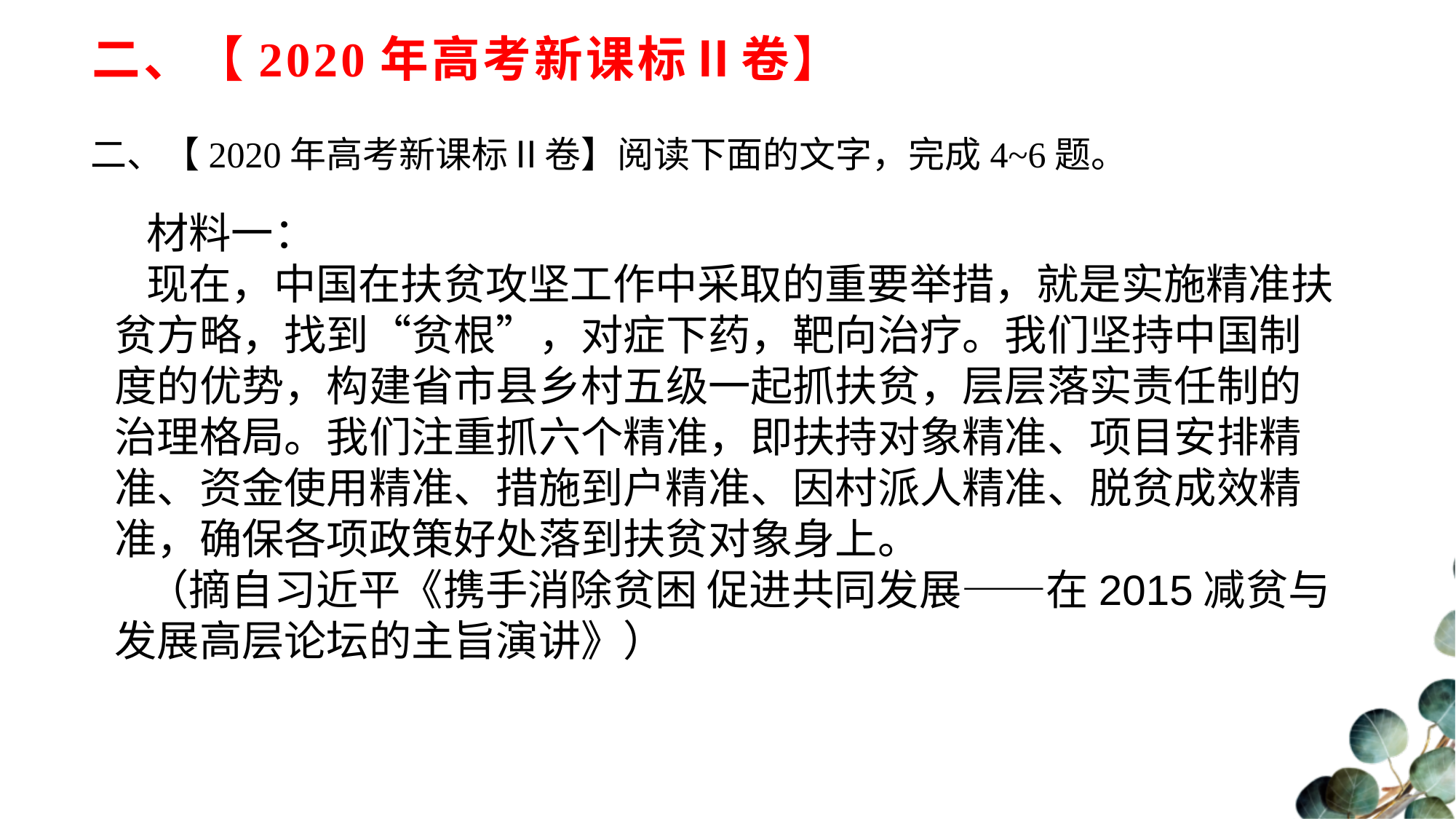

# 二、【2020年高考新课标Ⅱ卷】
二、【2020年高考新课标Ⅱ卷】阅读下面的文字，完成4~6题。
材料一：
现在，中国在扶贫攻坚工作中采取的重要举措，就是实施精准扶贫方略，找到“贫根”，对症下药，靶向治疗。我们坚持中国制度的优势，构建省市县乡村五级一起抓扶贫，层层落实责任制的治理格局。我们注重抓六个精准，即扶持对象精准、项目安排精准、资金使用精准、措施到户精准、因村派人精准、脱贫成效精准，确保各项政策好处落到扶贫对象身上。
（摘自习近平《携手消除贫困 促进共同发展——在2015减贫与发展高层论坛的主旨演讲》）